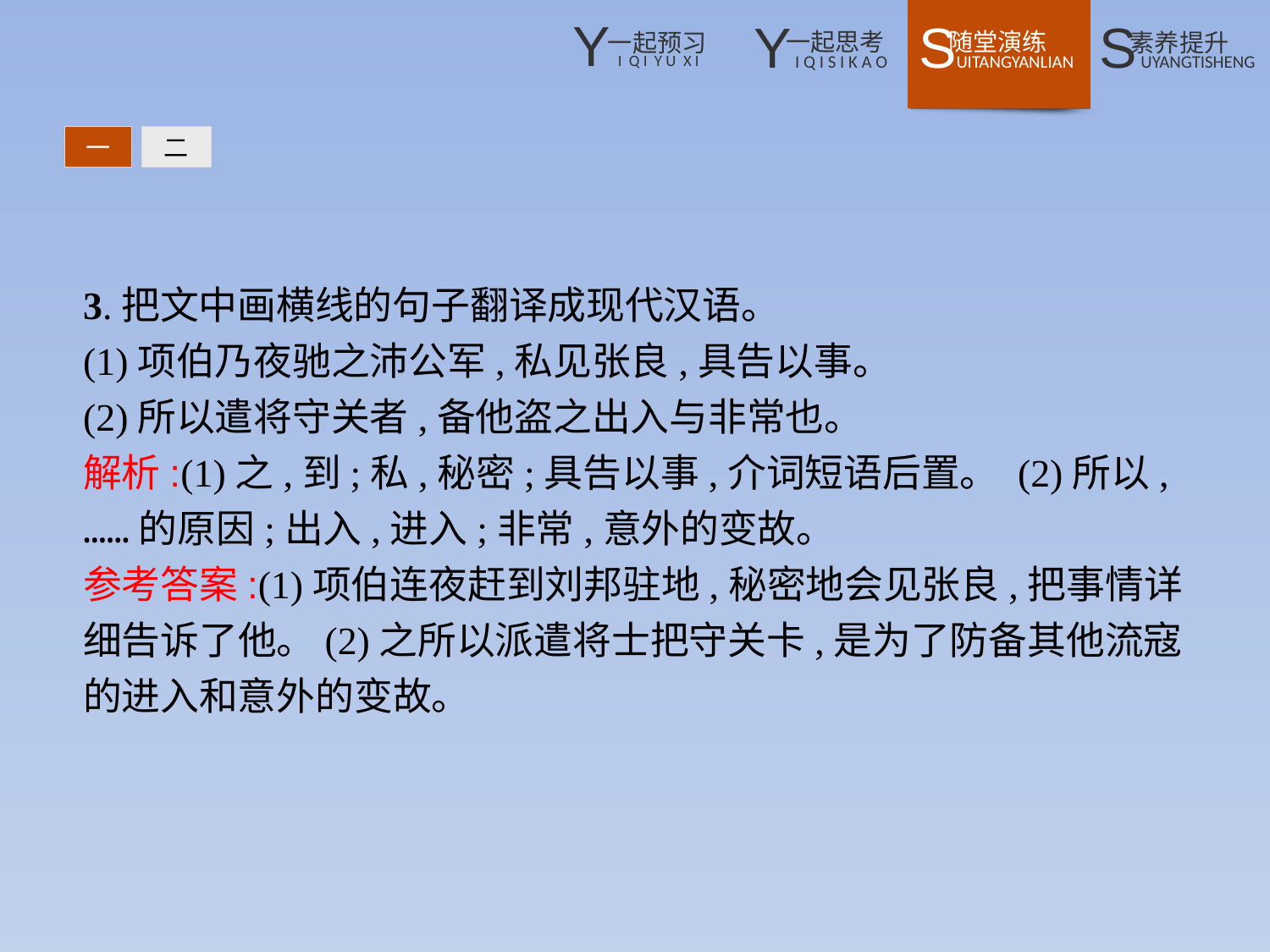

一
二
3.把文中画横线的句子翻译成现代汉语。
(1)项伯乃夜驰之沛公军,私见张良,具告以事。
(2)所以遣将守关者,备他盗之出入与非常也。
解析:(1)之,到;私,秘密;具告以事,介词短语后置。 (2)所以,……的原因;出入,进入;非常,意外的变故。
参考答案:(1)项伯连夜赶到刘邦驻地,秘密地会见张良,把事情详细告诉了他。(2)之所以派遣将士把守关卡,是为了防备其他流寇的进入和意外的变故。